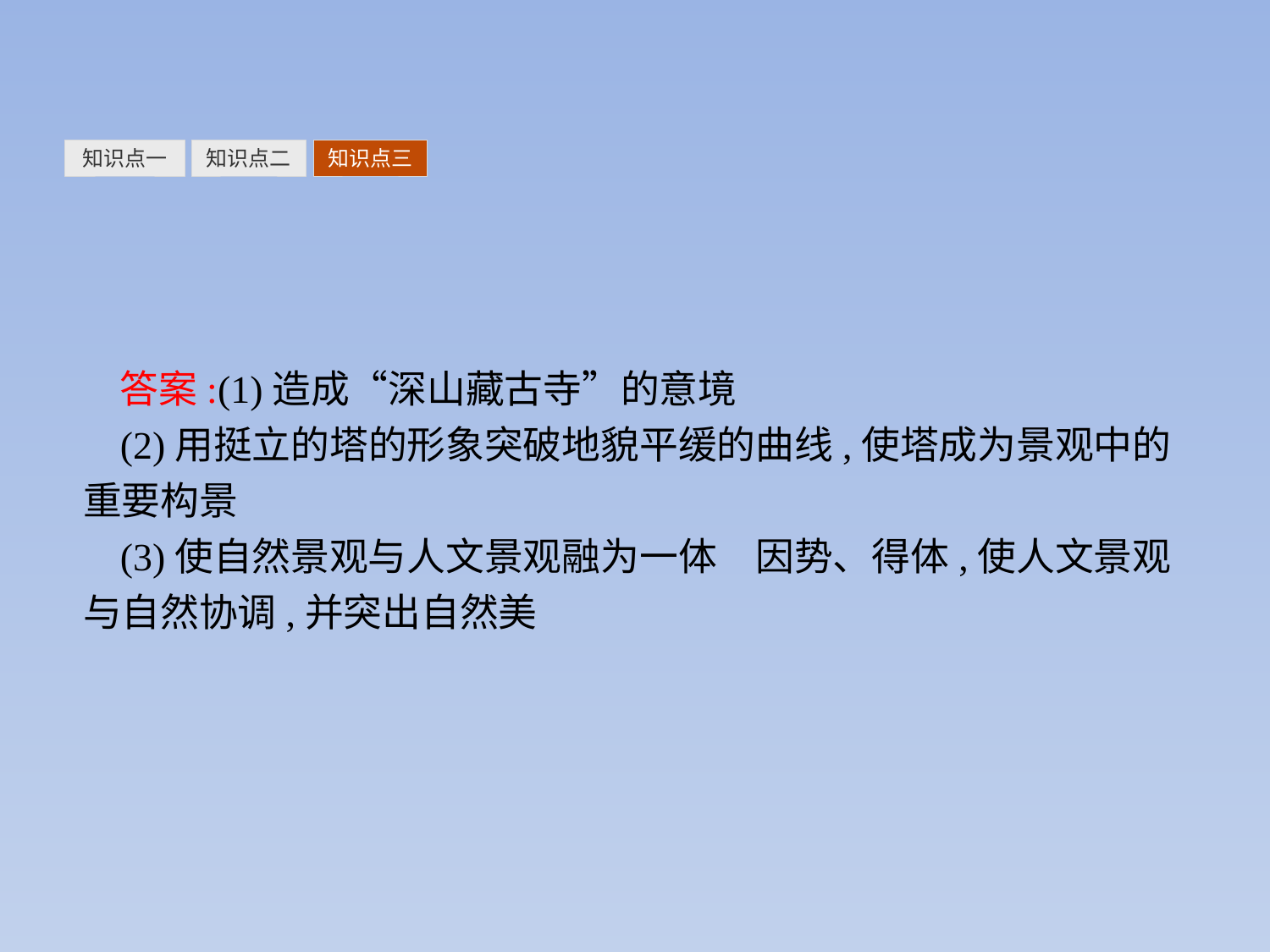

知识点一
知识点二
知识点三
答案:(1)造成“深山藏古寺”的意境
(2)用挺立的塔的形象突破地貌平缓的曲线,使塔成为景观中的重要构景
(3)使自然景观与人文景观融为一体　因势、得体,使人文景观与自然协调,并突出自然美